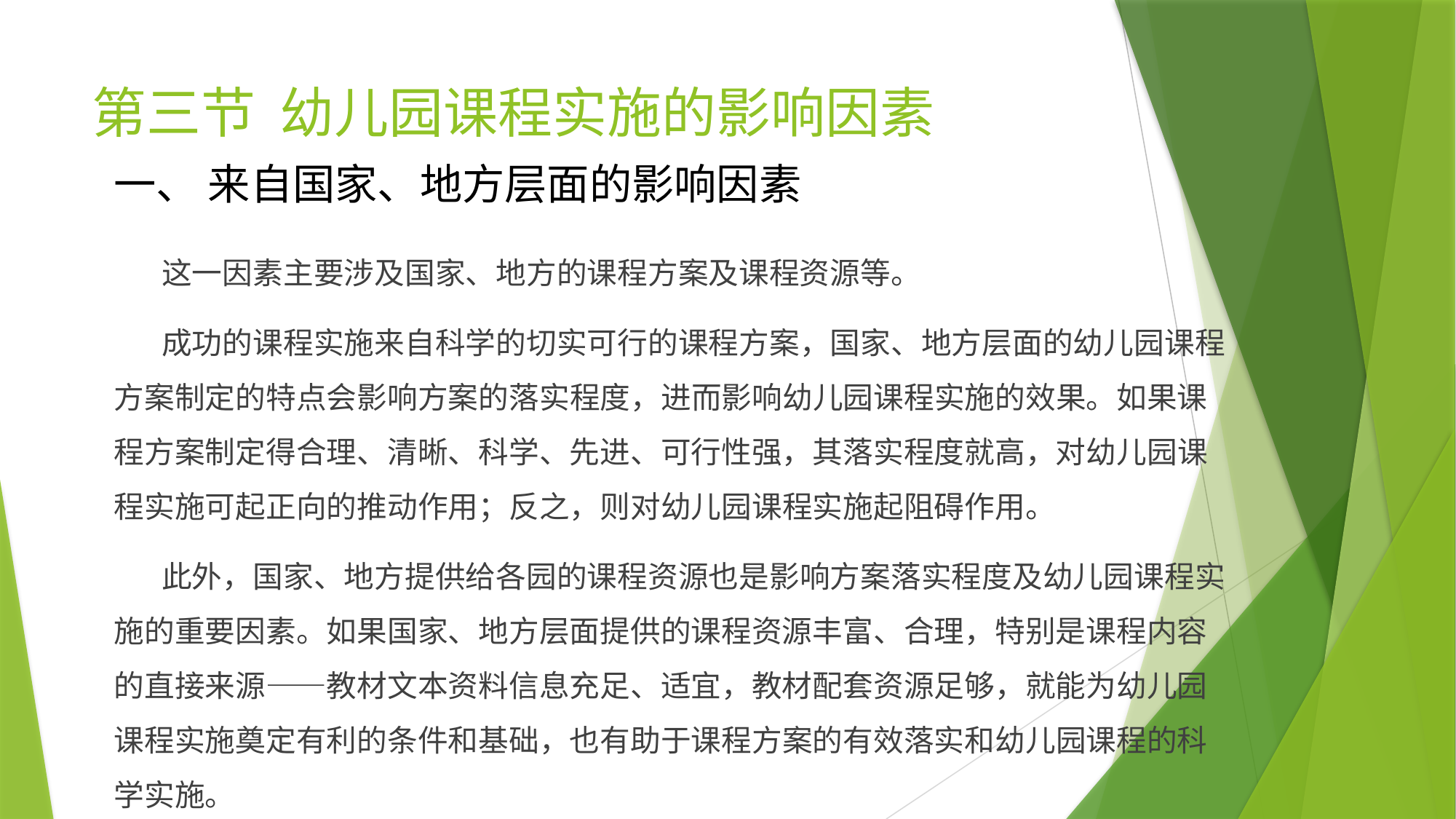

# 第三节  幼儿园课程实施的影响因素
一、 来自国家、地方层面的影响因素
      这一因素主要涉及国家、地方的课程方案及课程资源等。
      成功的课程实施来自科学的切实可行的课程方案，国家、地方层面的幼儿园课程方案制定的特点会影响方案的落实程度，进而影响幼儿园课程实施的效果。如果课程方案制定得合理、清晰、科学、先进、可行性强，其落实程度就高，对幼儿园课程实施可起正向的推动作用；反之，则对幼儿园课程实施起阻碍作用。
      此外，国家、地方提供给各园的课程资源也是影响方案落实程度及幼儿园课程实施的重要因素。如果国家、地方层面提供的课程资源丰富、合理，特别是课程内容的直接来源——教材文本资料信息充足、适宜，教材配套资源足够，就能为幼儿园课程实施奠定有利的条件和基础，也有助于课程方案的有效落实和幼儿园课程的科学实施。